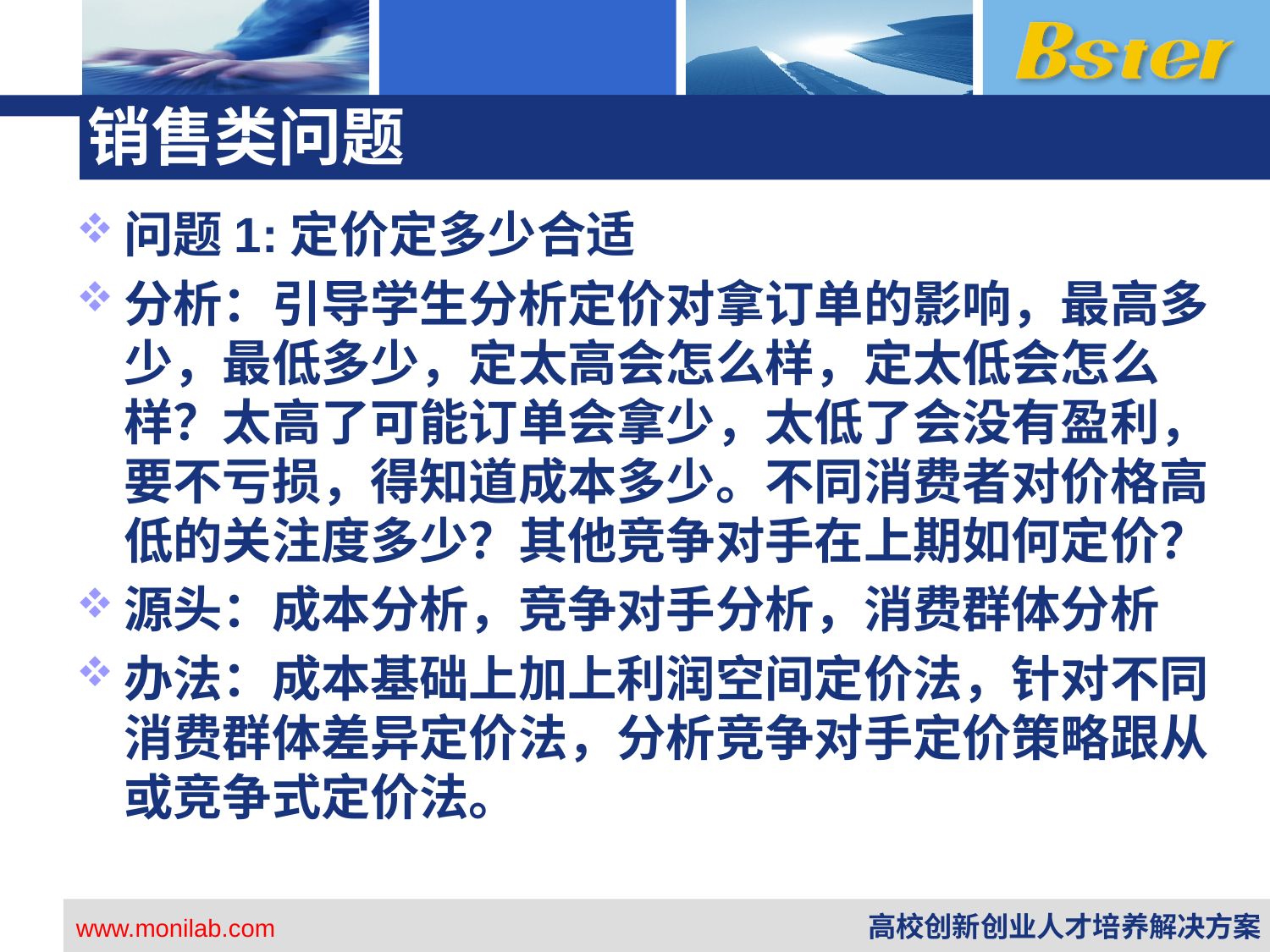

# 销售类问题
问题1:定价定多少合适
分析：引导学生分析定价对拿订单的影响，最高多少，最低多少，定太高会怎么样，定太低会怎么样？太高了可能订单会拿少，太低了会没有盈利，要不亏损，得知道成本多少。不同消费者对价格高低的关注度多少？其他竞争对手在上期如何定价？
源头：成本分析，竞争对手分析，消费群体分析
办法：成本基础上加上利润空间定价法，针对不同消费群体差异定价法，分析竞争对手定价策略跟从或竞争式定价法。